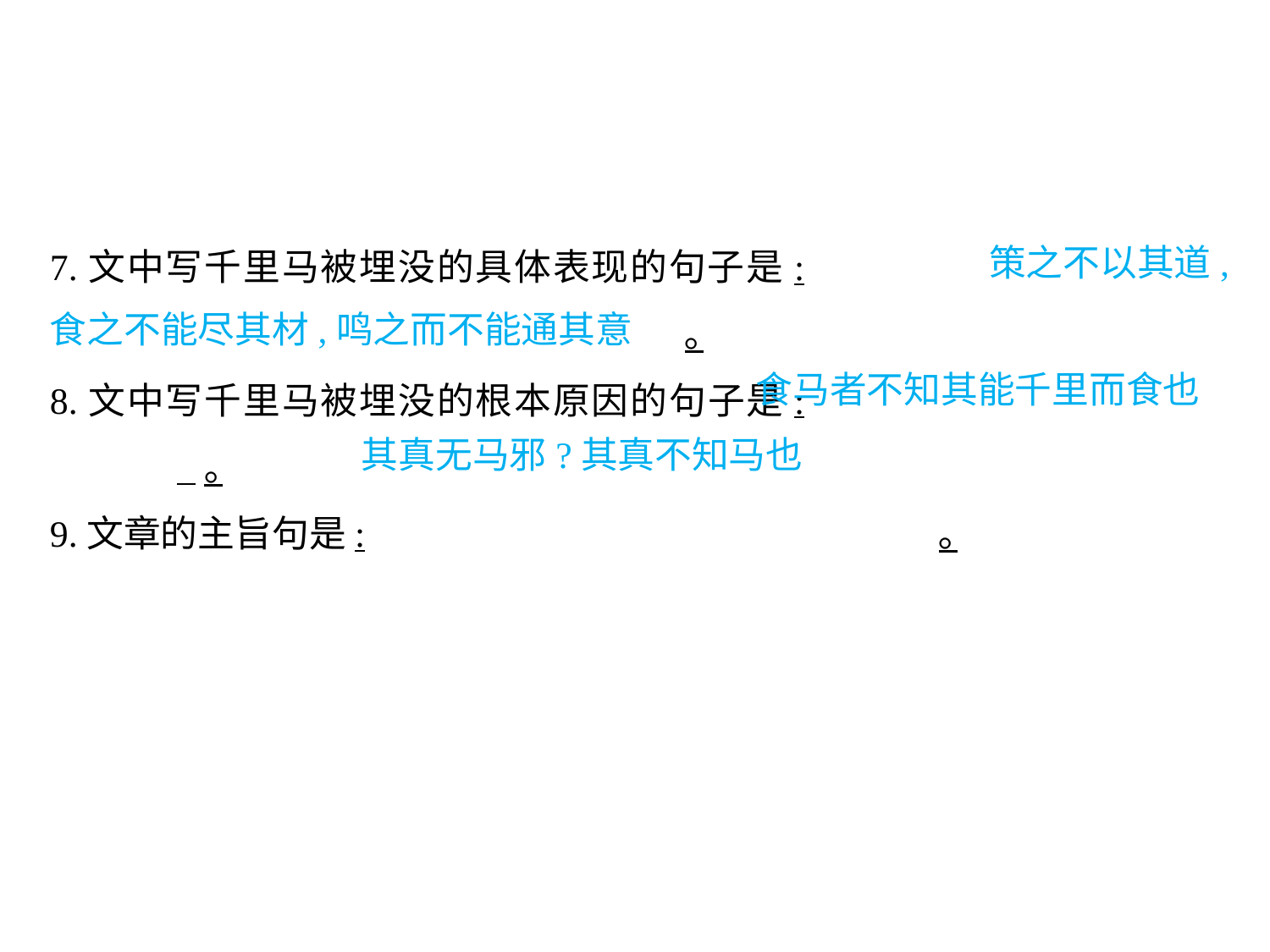

策之不以其道,食之不能尽其材,鸣之而不能通其意
7.文中写千里马被埋没的具体表现的句子是:									｡
8.文中写千里马被埋没的根本原因的句子是:					  ｡
9.文章的主旨句是:					｡
食马者不知其能千里而食也
其真无马邪?其真不知马也